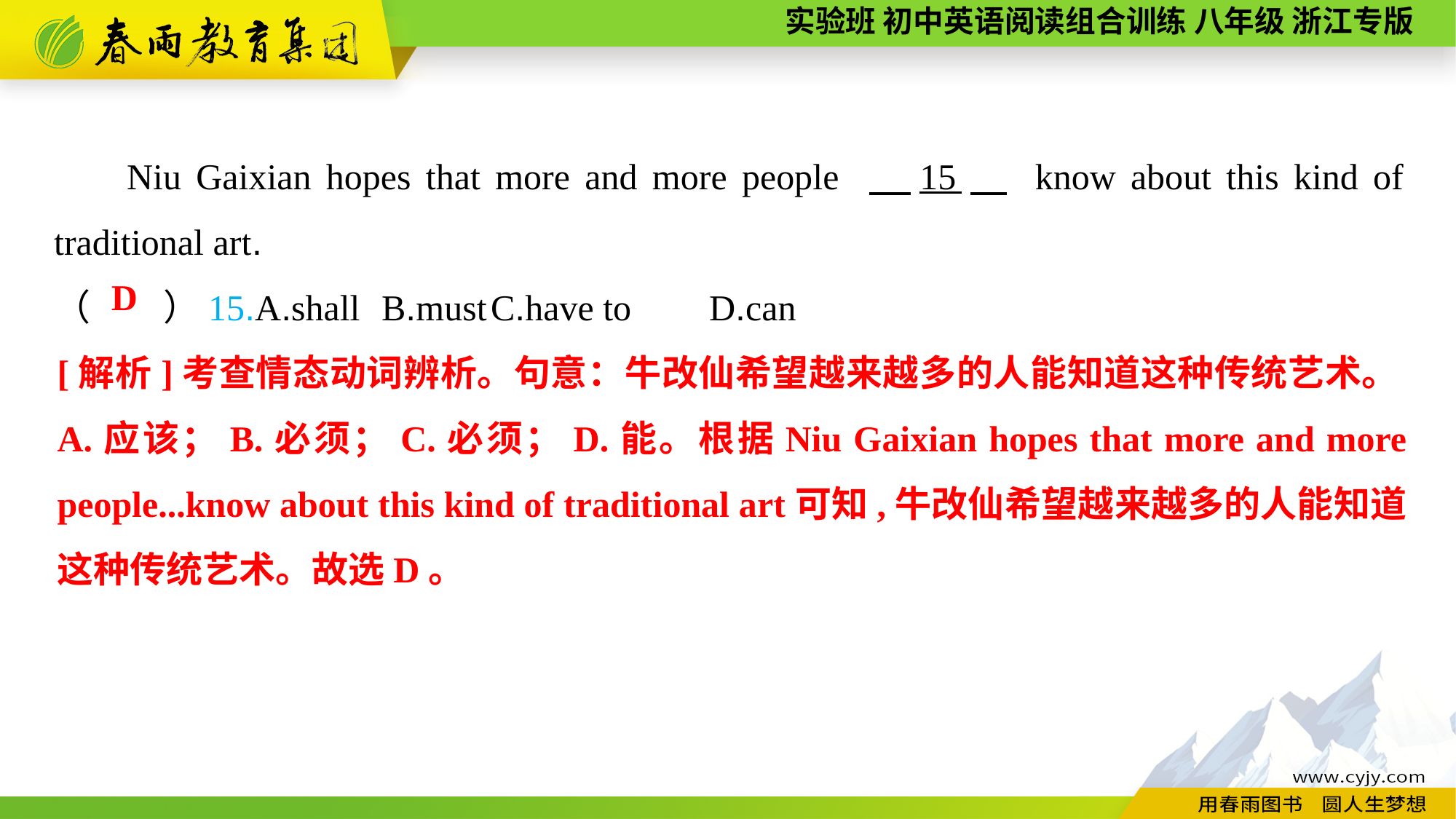

Niu Gaixian hopes that more and more people 　15　 know about this kind of traditional art.
（　　）15.A.shall	B.must	C.have to	D.can
D
[解析]考查情态动词辨析。句意：牛改仙希望越来越多的人能知道这种传统艺术。A.应该；B.必须；C.必须；D.能。根据Niu Gaixian hopes that more and more people...know about this kind of traditional art可知,牛改仙希望越来越多的人能知道这种传统艺术。故选D。